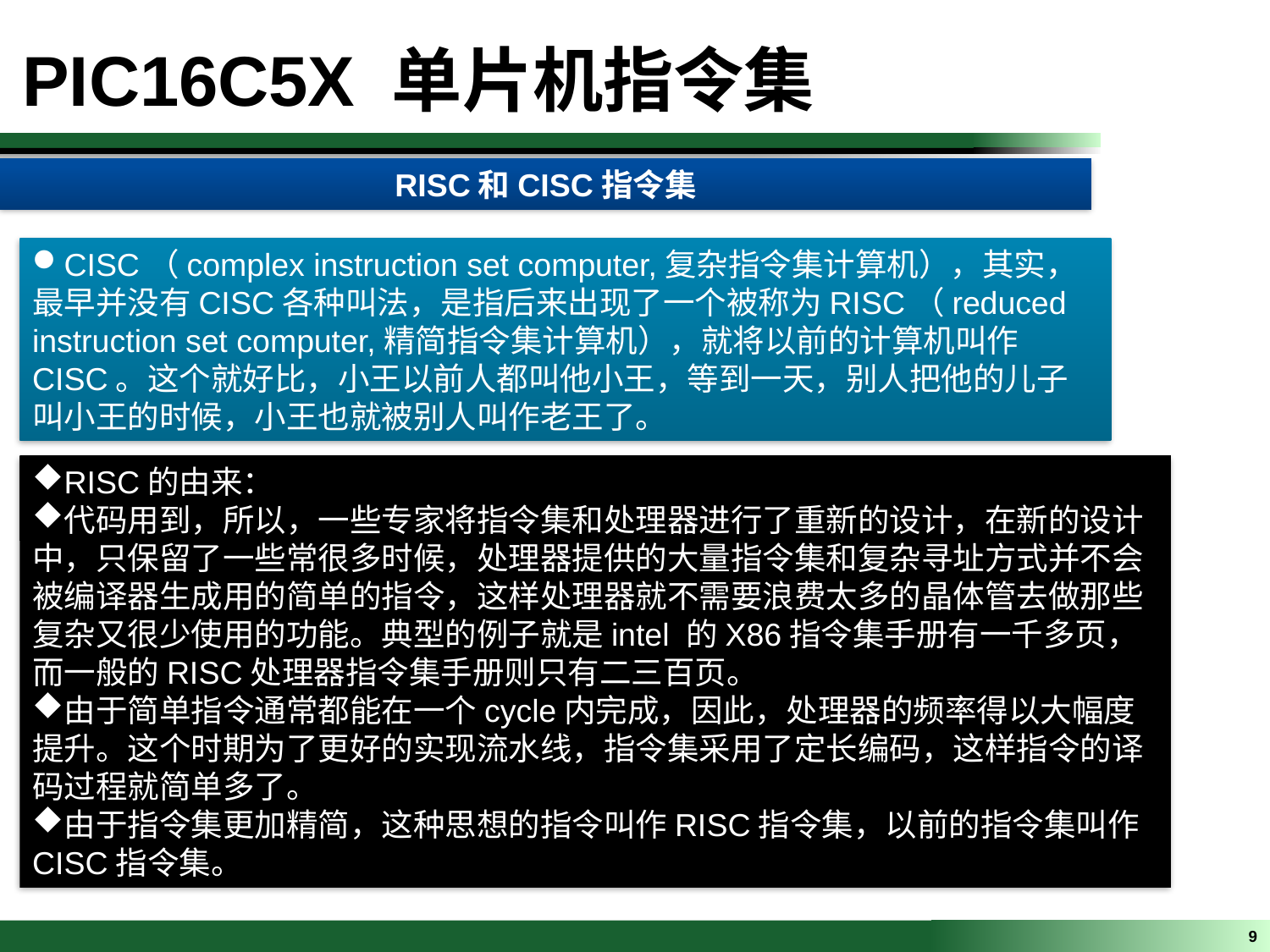

PIC16C5X 单片机指令集
RISC和CISC指令集
CISC（complex instruction set computer,复杂指令集计算机），其实，最早并没有CISC各种叫法，是指后来出现了一个被称为RISC（reduced instruction set computer,精简指令集计算机），就将以前的计算机叫作CISC。这个就好比，小王以前人都叫他小王，等到一天，别人把他的儿子叫小王的时候，小王也就被别人叫作老王了。
RISC的由来：
代码用到，所以，一些专家将指令集和处理器进行了重新的设计，在新的设计中，只保留了一些常很多时候，处理器提供的大量指令集和复杂寻址方式并不会被编译器生成用的简单的指令，这样处理器就不需要浪费太多的晶体管去做那些复杂又很少使用的功能。典型的例子就是intel 的X86指令集手册有一千多页，而一般的RISC处理器指令集手册则只有二三百页。
由于简单指令通常都能在一个cycle内完成，因此，处理器的频率得以大幅度提升。这个时期为了更好的实现流水线，指令集采用了定长编码，这样指令的译码过程就简单多了。
由于指令集更加精简，这种思想的指令叫作RISC指令集，以前的指令集叫作CISC指令集。
9